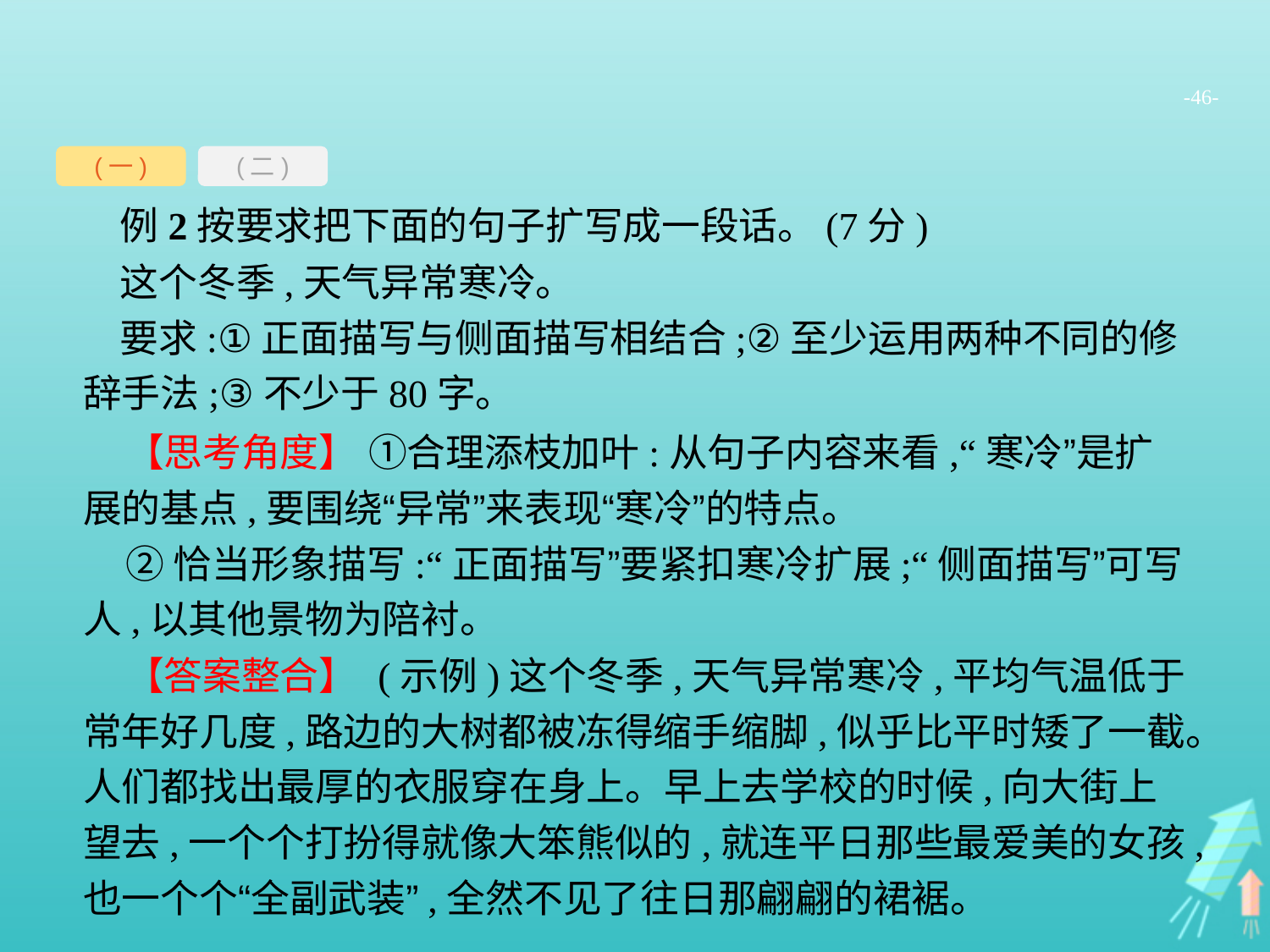

-46-
(一)
(二)
例2按要求把下面的句子扩写成一段话。(7分)
这个冬季,天气异常寒冷。
要求:①正面描写与侧面描写相结合;②至少运用两种不同的修辞手法;③不少于80字。
【思考角度】 ①合理添枝加叶:从句子内容来看,“寒冷”是扩展的基点,要围绕“异常”来表现“寒冷”的特点。
②恰当形象描写:“正面描写”要紧扣寒冷扩展;“侧面描写”可写人,以其他景物为陪衬。
【答案整合】 (示例)这个冬季,天气异常寒冷,平均气温低于常年好几度,路边的大树都被冻得缩手缩脚,似乎比平时矮了一截。人们都找出最厚的衣服穿在身上。早上去学校的时候,向大街上望去,一个个打扮得就像大笨熊似的,就连平日那些最爱美的女孩,也一个个“全副武装”,全然不见了往日那翩翩的裙裾。